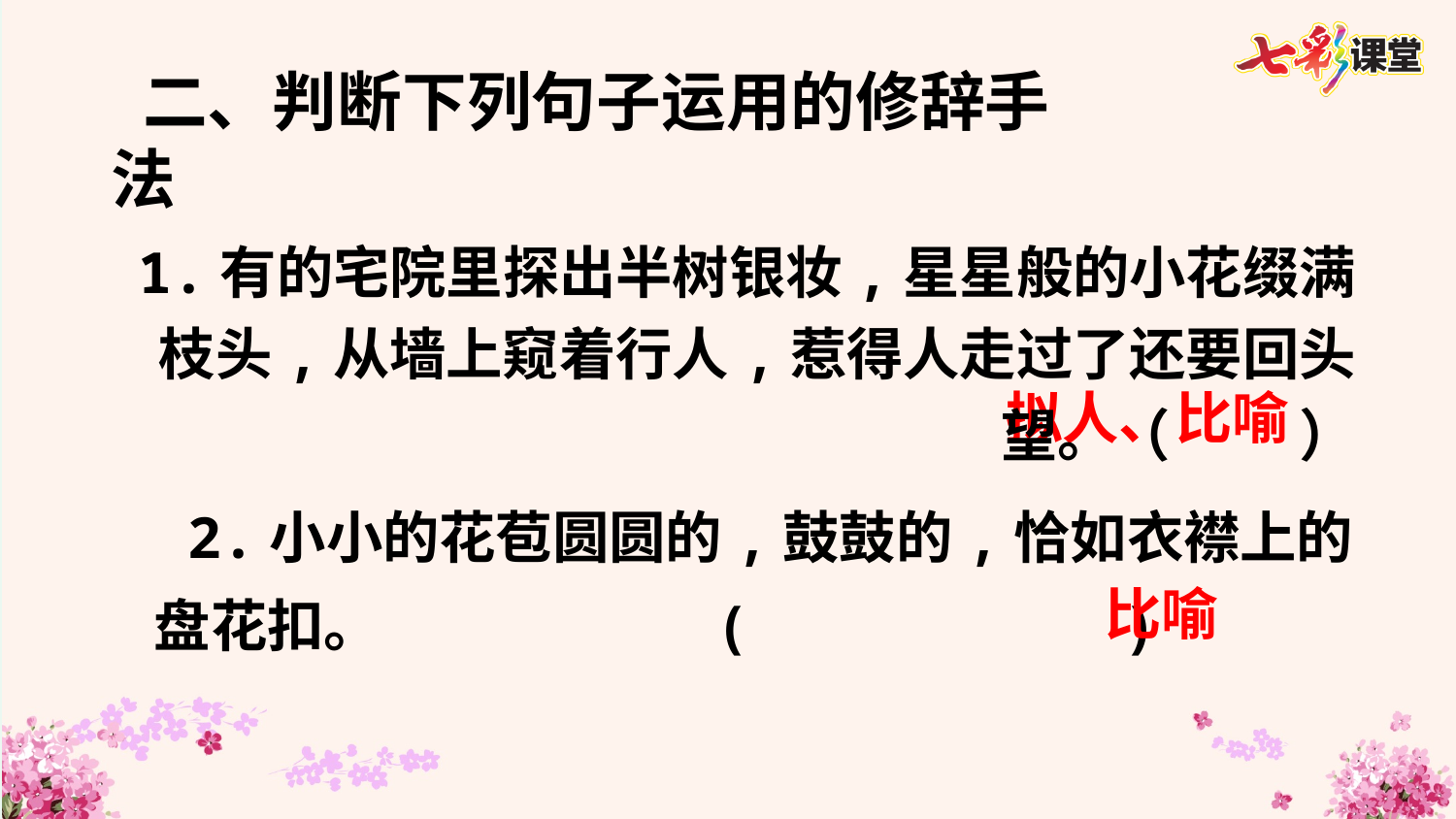

二、判断下列句子运用的修辞手法
1.有的宅院里探出半树银妆,星星般的小花缀满枝头,从墙上窥着行人,惹得人走过了还要回头望。（          ）
拟人、比喻
 2.小小的花苞圆圆的,鼓鼓的,恰如衣襟上的盘花扣。                         (           )
比喻